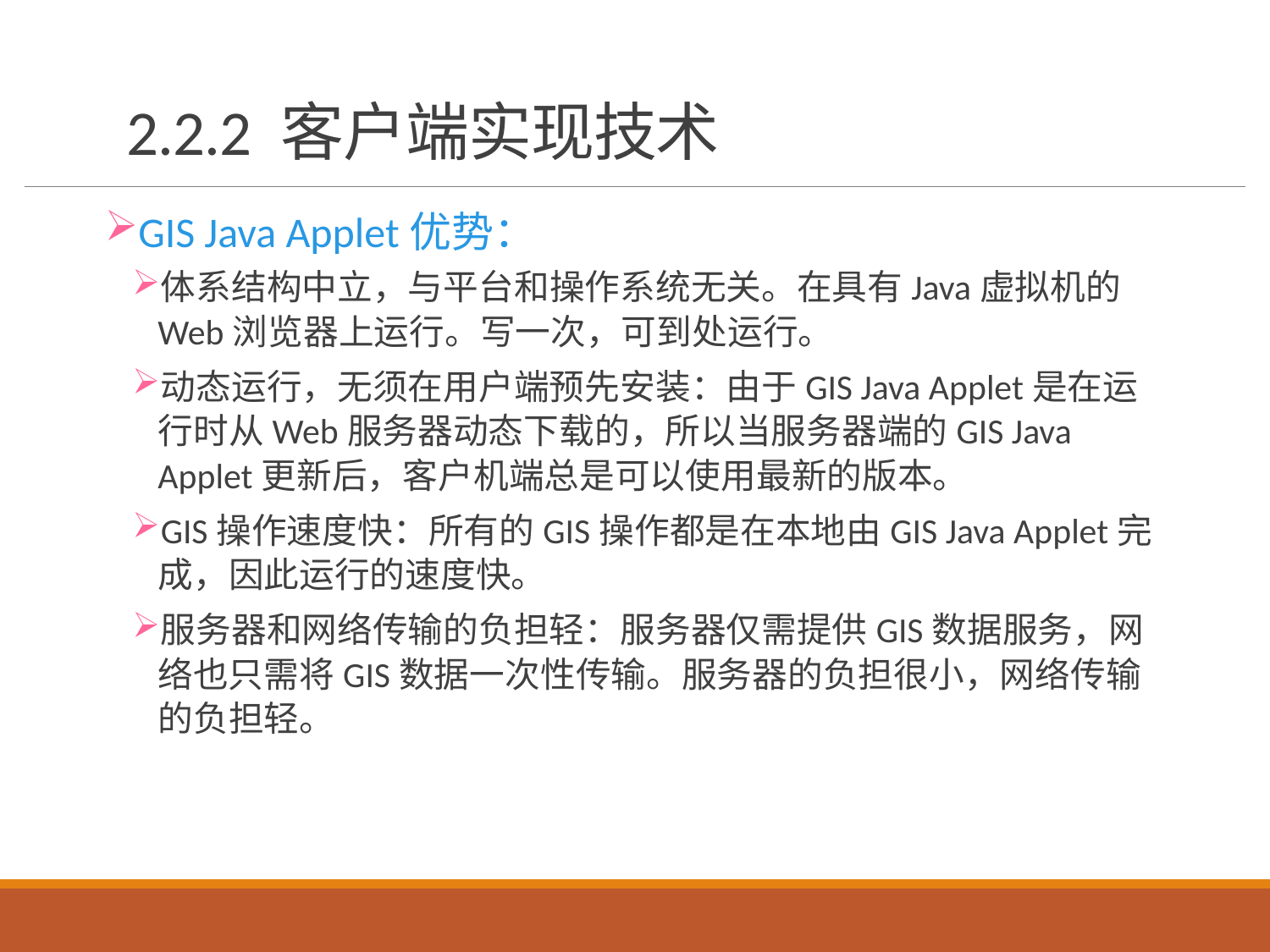

# 2.2.2 客户端实现技术
GIS Java Applet优势：
体系结构中立，与平台和操作系统无关。在具有Java虚拟机的Web浏览器上运行。写一次，可到处运行。
动态运行，无须在用户端预先安装：由于GIS Java Applet是在运行时从Web服务器动态下载的，所以当服务器端的GIS Java Applet更新后，客户机端总是可以使用最新的版本。
GIS操作速度快：所有的GIS操作都是在本地由GIS Java Applet完成，因此运行的速度快。
服务器和网络传输的负担轻：服务器仅需提供GIS数据服务，网络也只需将GIS数据一次性传输。服务器的负担很小，网络传输的负担轻。